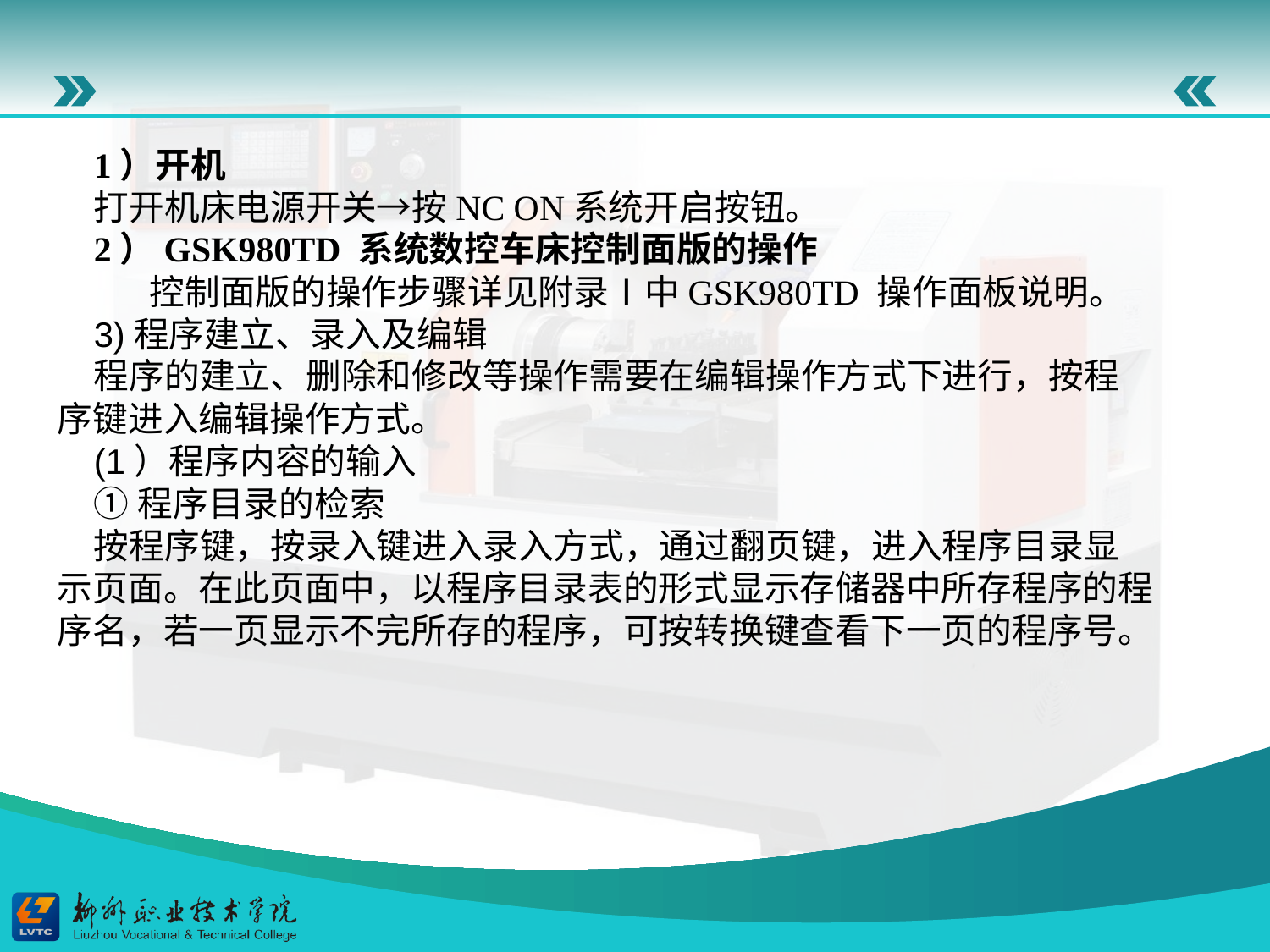

1）开机
打开机床电源开关→按NC ON系统开启按钮。
2）GSK980TD 系统数控车床控制面版的操作
      控制面版的操作步骤详见附录Ⅰ中GSK980TD 操作面板说明。
3)程序建立、录入及编辑
程序的建立、删除和修改等操作需要在编辑操作方式下进行，按程序键进入编辑操作方式。
(1）程序内容的输入
①程序目录的检索
按程序键，按录入键进入录入方式，通过翻页键，进入程序目录显示页面。在此页面中，以程序目录表的形式显示存储器中所存程序的程序名，若一页显示不完所存的程序，可按转换键查看下一页的程序号。